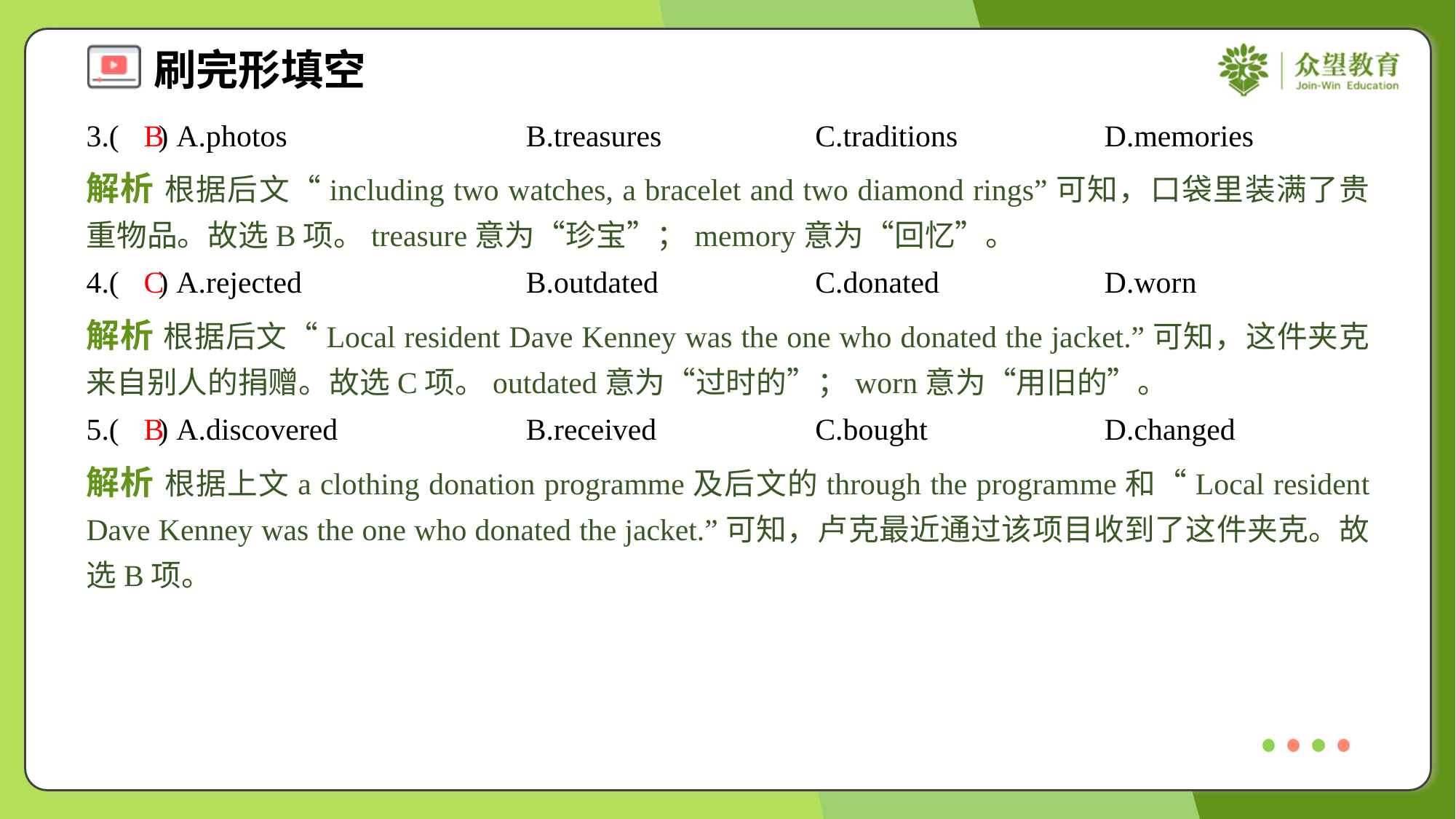

3.(     ) A.photos	B.treasures	C.traditions	D.memories
B
解析 根据后文“including two watches, a bracelet and two diamond rings”可知，口袋里装满了贵重物品。故选B项。treasure意为“珍宝”；memory意为“回忆”。
4.(     ) A.rejected	B.outdated	C.donated	D.worn
C
解析 根据后文“Local resident Dave Kenney was the one who donated the jacket.”可知，这件夹克来自别人的捐赠。故选C项。outdated意为“过时的”；worn意为“用旧的”。
5.(     ) A.discovered	B.received	C.bought	D.changed
B
解析 根据上文a clothing donation programme及后文的through the programme和“Local resident Dave Kenney was the one who donated the jacket.”可知，卢克最近通过该项目收到了这件夹克。故选B项。